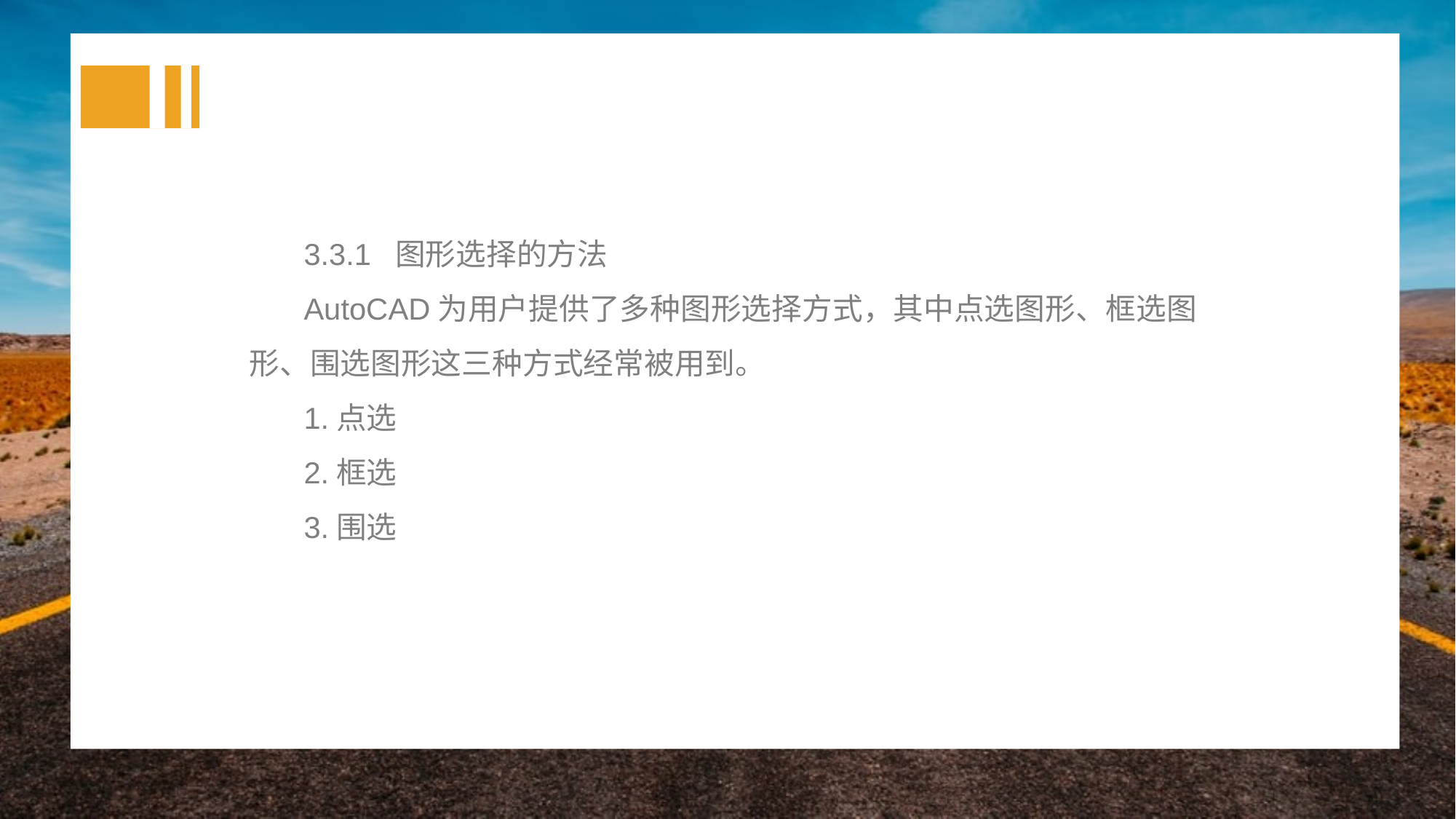

3.3.1  图形选择的方法
AutoCAD为用户提供了多种图形选择方式，其中点选图形、框选图形、围选图形这三种方式经常被用到。
1.点选
2.框选
3.围选